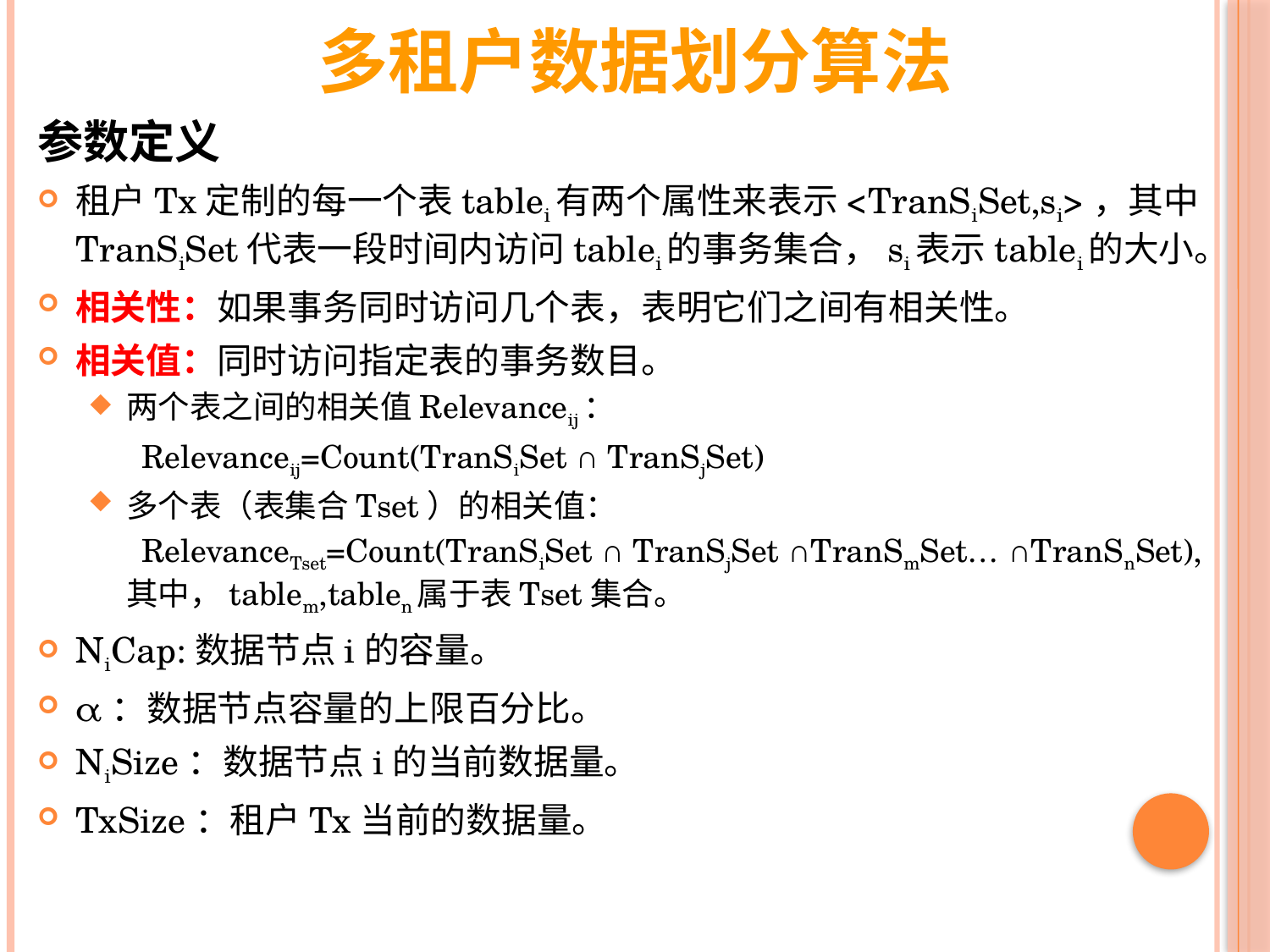

# 多租户数据划分算法
参数定义
租户Tx定制的每一个表tablei有两个属性来表示<TranSiSet,si>，其中TranSiSet代表一段时间内访问tablei的事务集合，si表示tablei的大小。
相关性：如果事务同时访问几个表，表明它们之间有相关性。
相关值：同时访问指定表的事务数目。
两个表之间的相关值Relevanceij：
      Relevanceij=Count(TranSiSet ∩ TranSjSet)
多个表（表集合Tset）的相关值：
      RelevanceTset=Count(TranSiSet ∩ TranSjSet ∩TranSmSet… ∩TranSnSet),其中，tablem,tablen属于表Tset集合。
NiCap:数据节点i的容量。
α：数据节点容量的上限百分比。
NiSize：数据节点i的当前数据量。
TxSize：租户Tx当前的数据量。